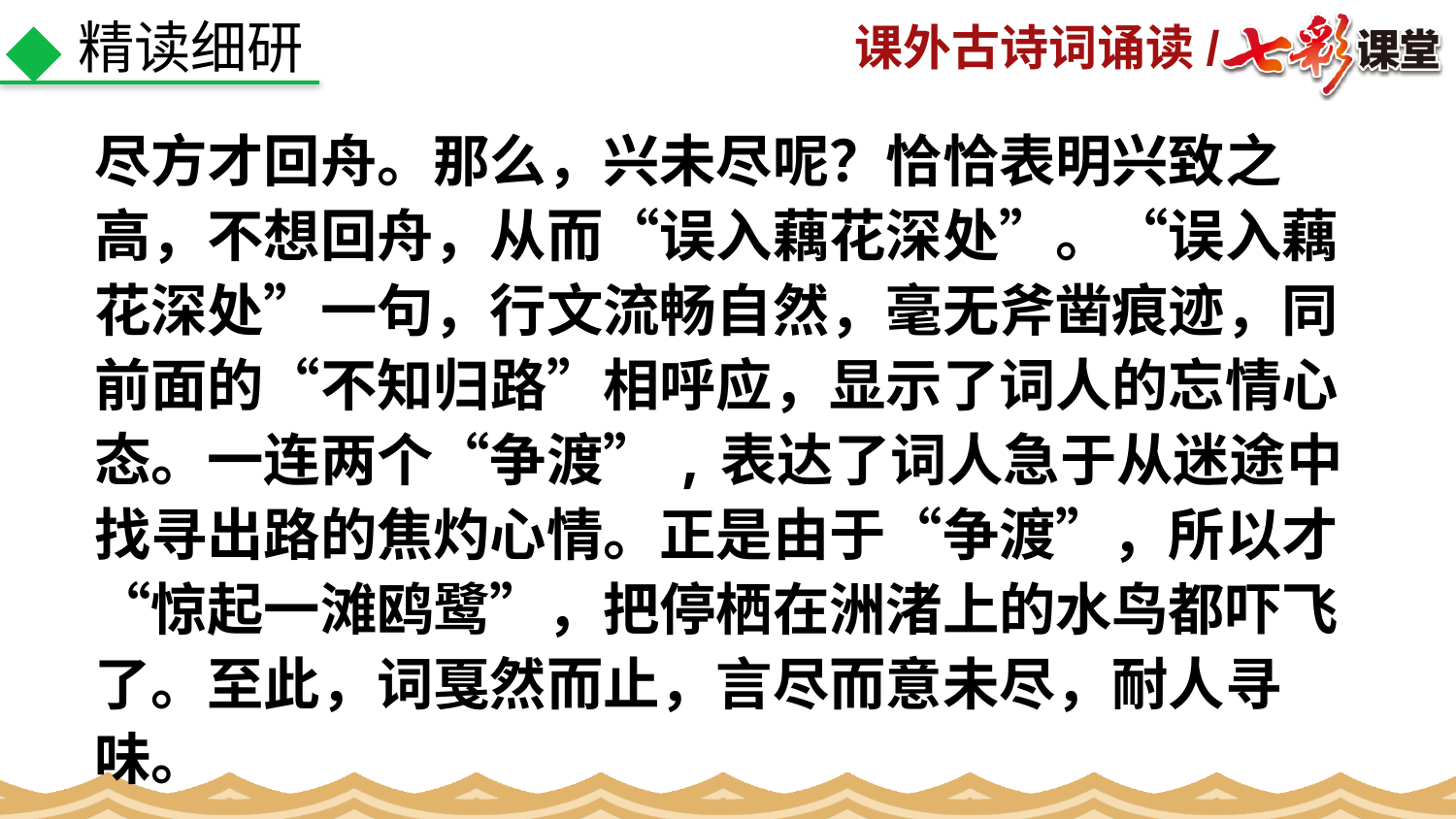

精读细研

尽方才回舟。那么，兴未尽呢？恰恰表明兴致之高，不想回舟，从而“误入藕花深处”。“误入藕花深处”一句，行文流畅自然，毫无斧凿痕迹，同前面的“不知归路”相呼应，显示了词人的忘情心态。一连两个“争渡”,表达了词人急于从迷途中找寻出路的焦灼心情。正是由于“争渡”，所以才“惊起一滩鸥鹭”，把停栖在洲渚上的水鸟都吓飞了。至此，词戛然而止，言尽而意未尽，耐人寻味。